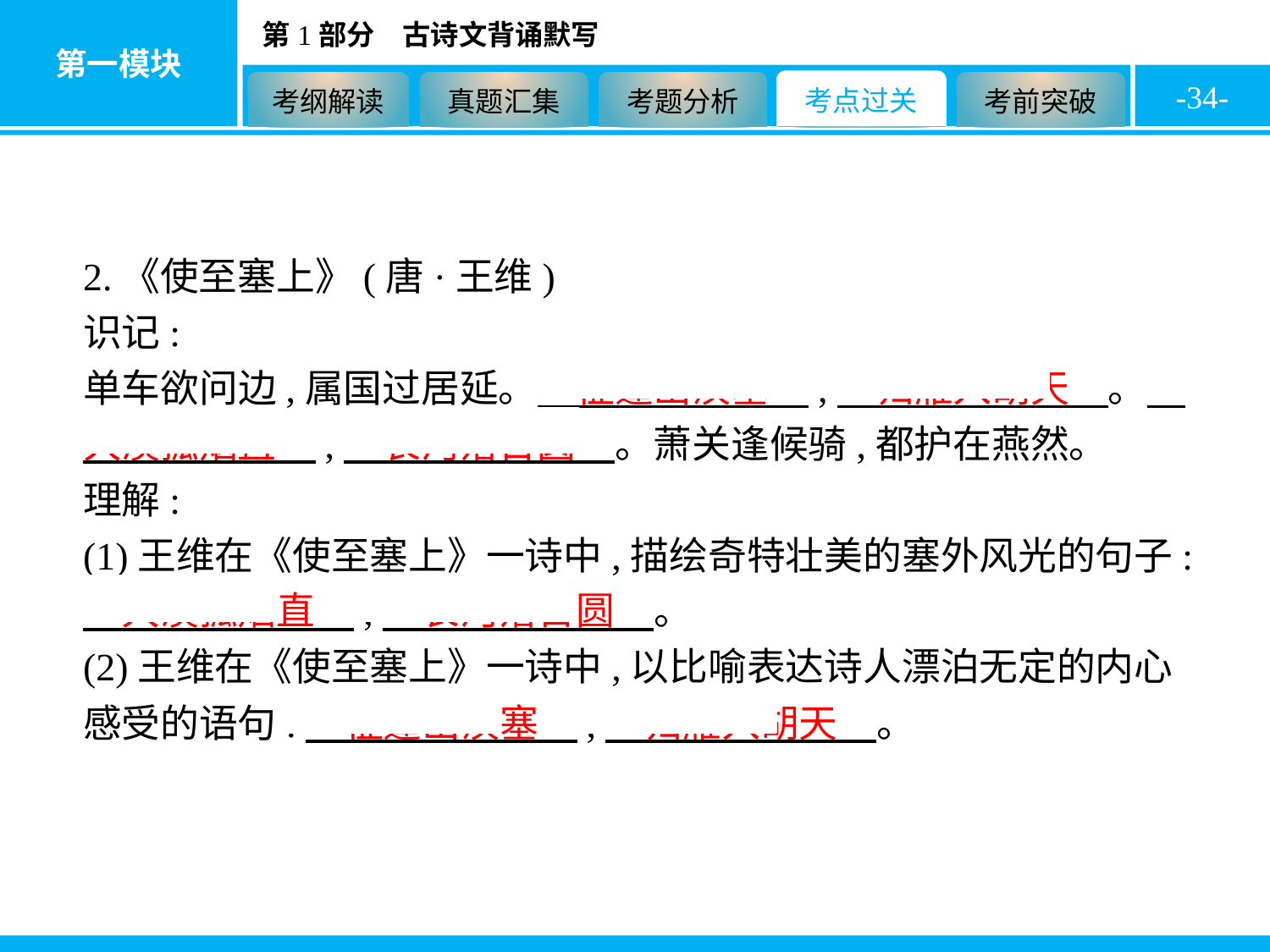

-34-
2.《使至塞上》(唐·王维)
识记:
单车欲问边,属国过居延。　征蓬出汉塞　,　归雁入胡天　。　大漠孤烟直　,　长河落日圆　。萧关逢候骑,都护在燕然。
理解:
(1)王维在《使至塞上》一诗中,描绘奇特壮美的塞外风光的句子:　大漠孤烟直　,　长河落日圆　。
(2)王维在《使至塞上》一诗中,以比喻表达诗人漂泊无定的内心感受的语句:　征蓬出汉塞　,　归雁入胡天　。